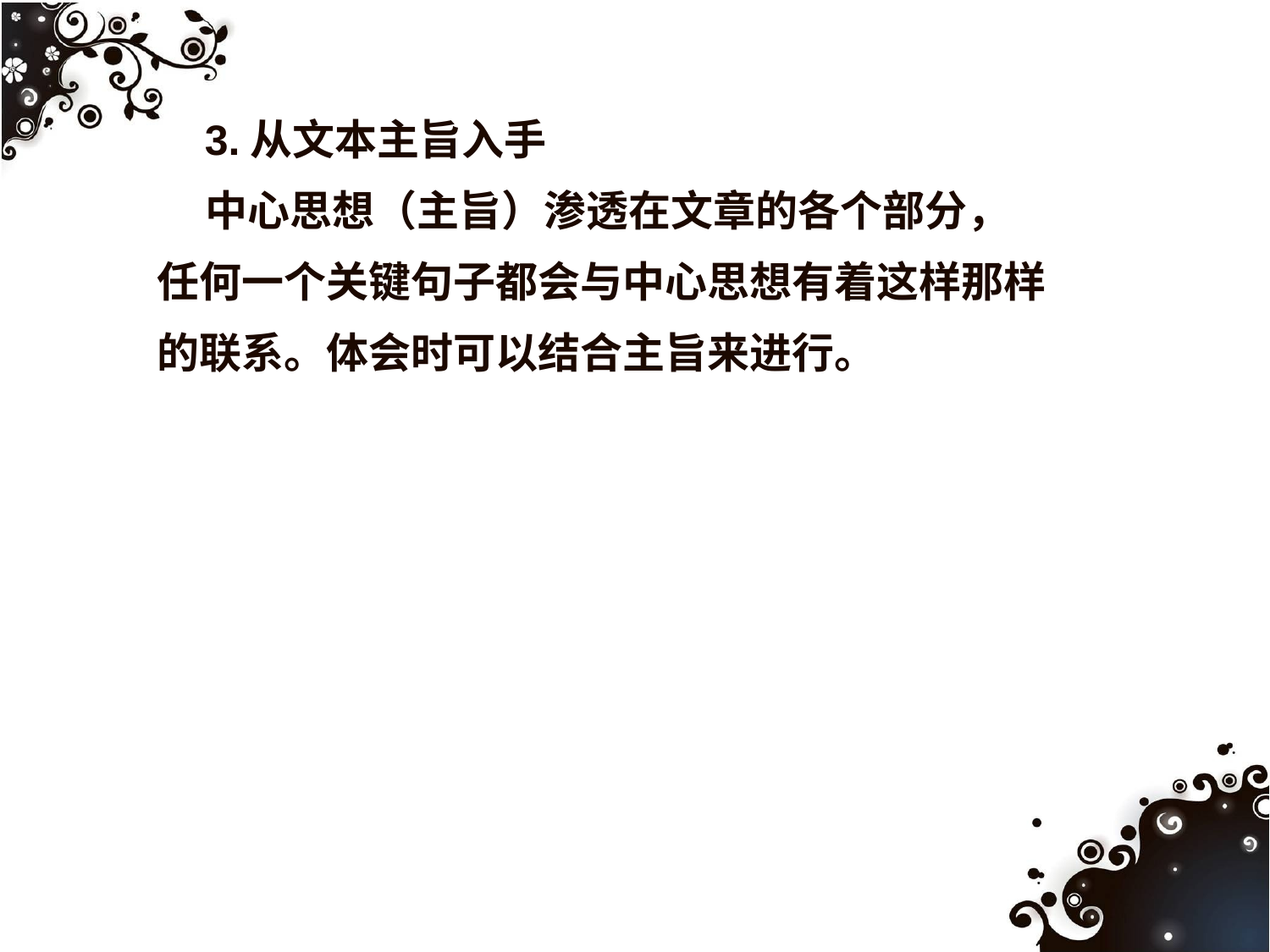

3.从文本主旨入手
    中心思想（主旨）渗透在文章的各个部分，
任何一个关键句子都会与中心思想有着这样那样
的联系。体会时可以结合主旨来进行。